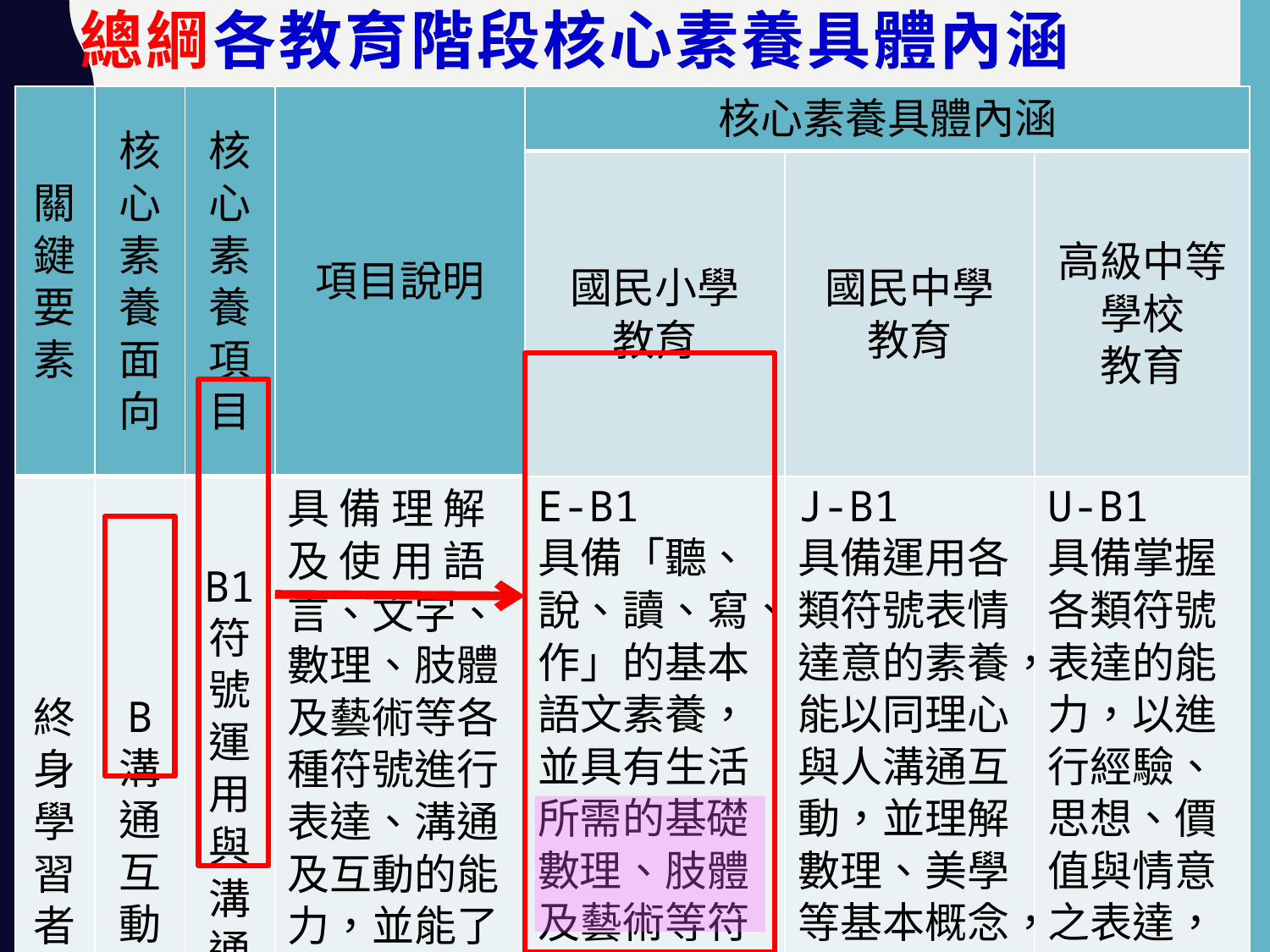

# 總綱各教育階段核心素養具體內涵
| 關鍵要素 | 核心素養面向 | 核心素養項目 | 項目說明 | 核心素養具體內涵 |  |  |
| --- | --- | --- | --- | --- | --- | --- |
|  |  |  |  | 國民小學 教育 | 國民中學 教育 | 高級中等學校 教育 |
| 終 身 學 習 者 | B 溝 通 互 動 | B1 符號 運用 與 溝通 表達 | 具 備 理 解 及 使 用 語言、文字、數理、肢體及藝術等各種符號進行表達、溝通及互動的能力，並能了解與同理他人，應用在日常生活及工作上。 | E-B1 具備「聽、說、讀、寫、作」的基本語文素養，並具有生活所需的基礎數理、肢體及藝術等符號知能，能以同理心應用在生活與人際溝通。 | J-B1 具備運用各類符號表情達意的素養，能以同理心與人溝通互動，並理解數理、美學等基本概念，應用於日常生活中。 | U-B1 具備掌握各類符號表達的能力，以進行經驗、思想、價值與情意之表達，能以同理心與他人溝通並解決問題。 |